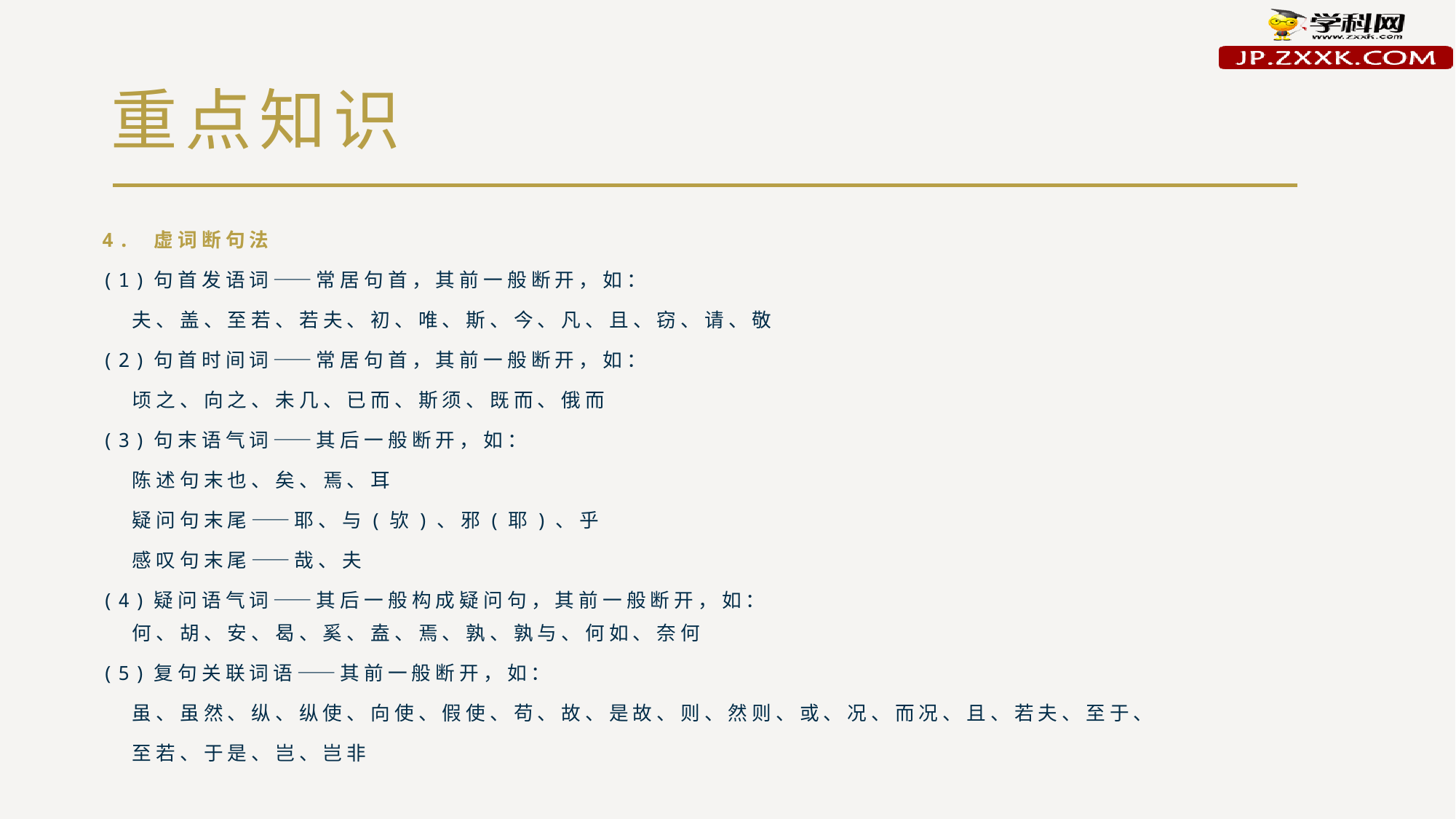

# 重点知识
4. 虚词断句法
(1)句首发语词——常居句首，其前一般断开，如：
   夫、盖、至若、若夫、初、唯、斯、今、凡、且、窃、请、敬
(2)句首时间词——常居句首，其前一般断开，如：
   顷之、向之、未几、已而、斯须、既而、俄而
(3)句末语气词——其后一般断开，如：
   陈述句末也、矣、焉、耳
   疑问句末尾——耶、与(欤)、邪(耶)、乎
   感叹句末尾——哉、夫
(4)疑问语气词——其后一般构成疑问句，其前一般断开，如：
   何、胡、安、曷、奚、盍、焉、孰、孰与、何如、奈何
(5)复句关联词语——其前一般断开，如：
   虽、虽然、纵、纵使、向使、假使、苟、故、是故、则、然则、或、况、而况、且、若夫、至于、
   至若、于是、岂、岂非